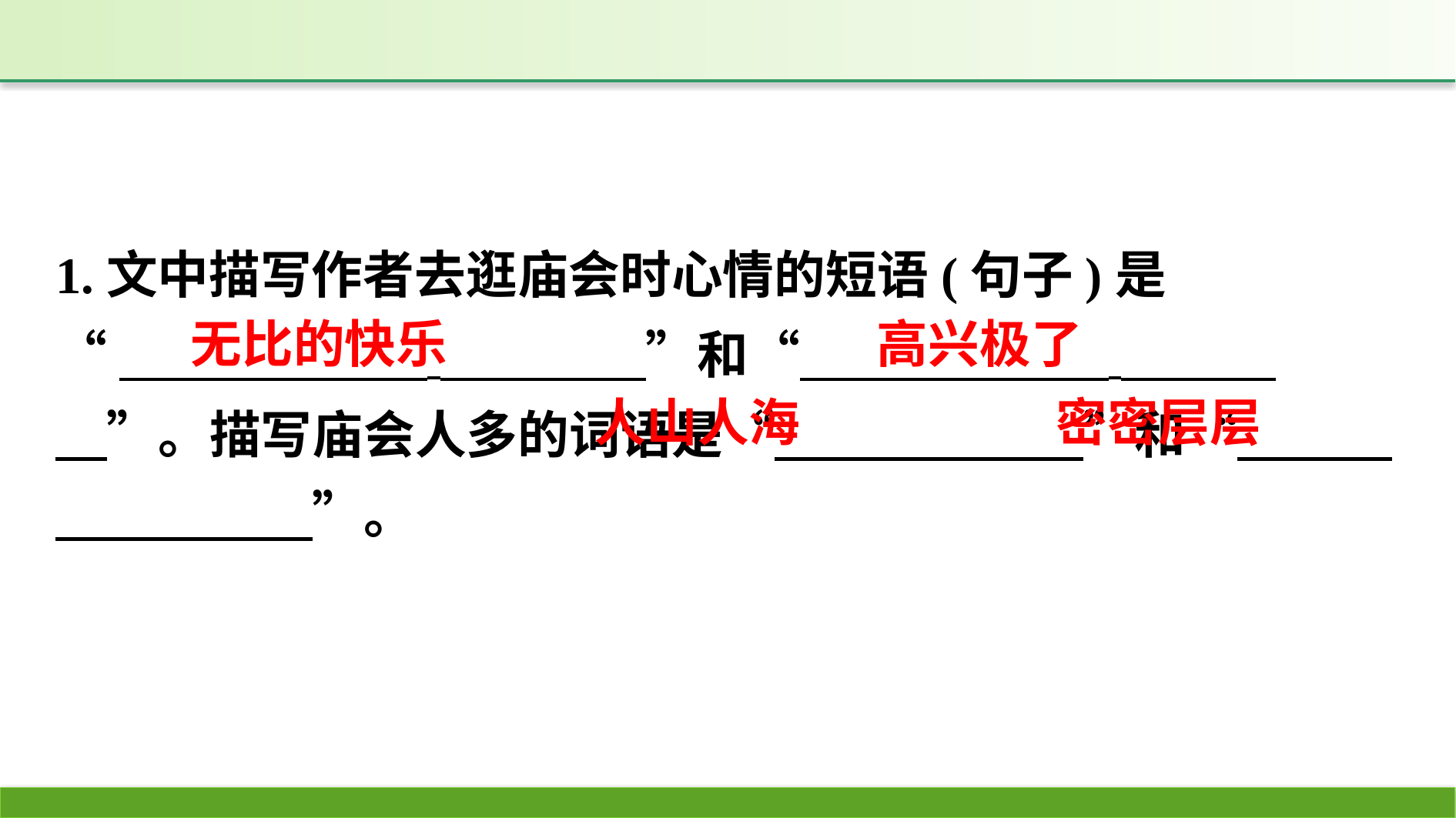

1.文中描写作者去逛庙会时心情的短语(句子)是
“　　　　　　 　　　　”和“　　　　　　 　　　　”。描写庙会人多的词语是“　　　　　　”和“　　　　　　　　”。
无比的快乐
高兴极了
人山人海
密密层层